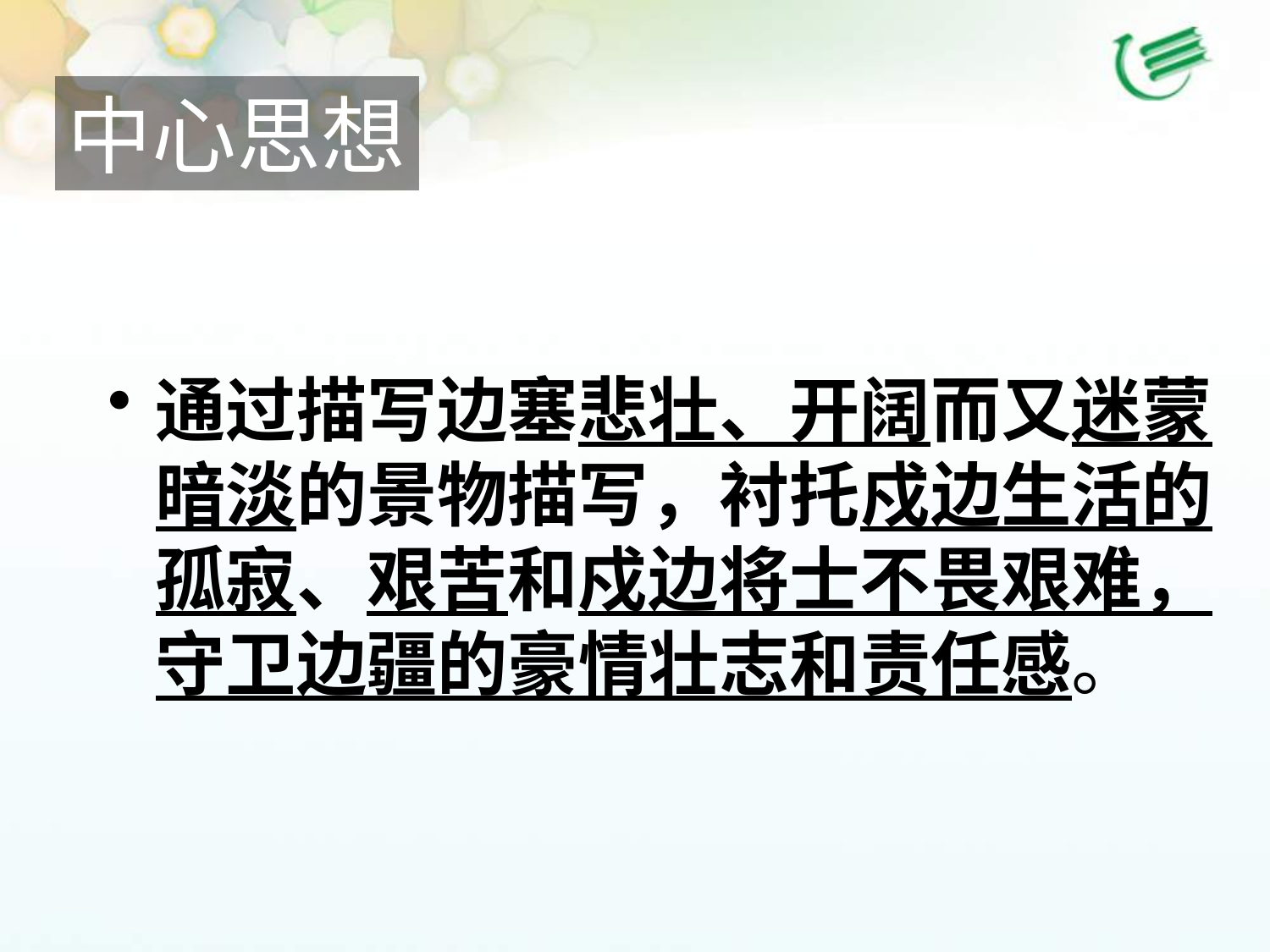

中心思想
通过描写边塞悲壮、开阔而又迷蒙暗淡的景物描写，衬托戍边生活的孤寂、艰苦和戍边将士不畏艰难，守卫边疆的豪情壮志和责任感。